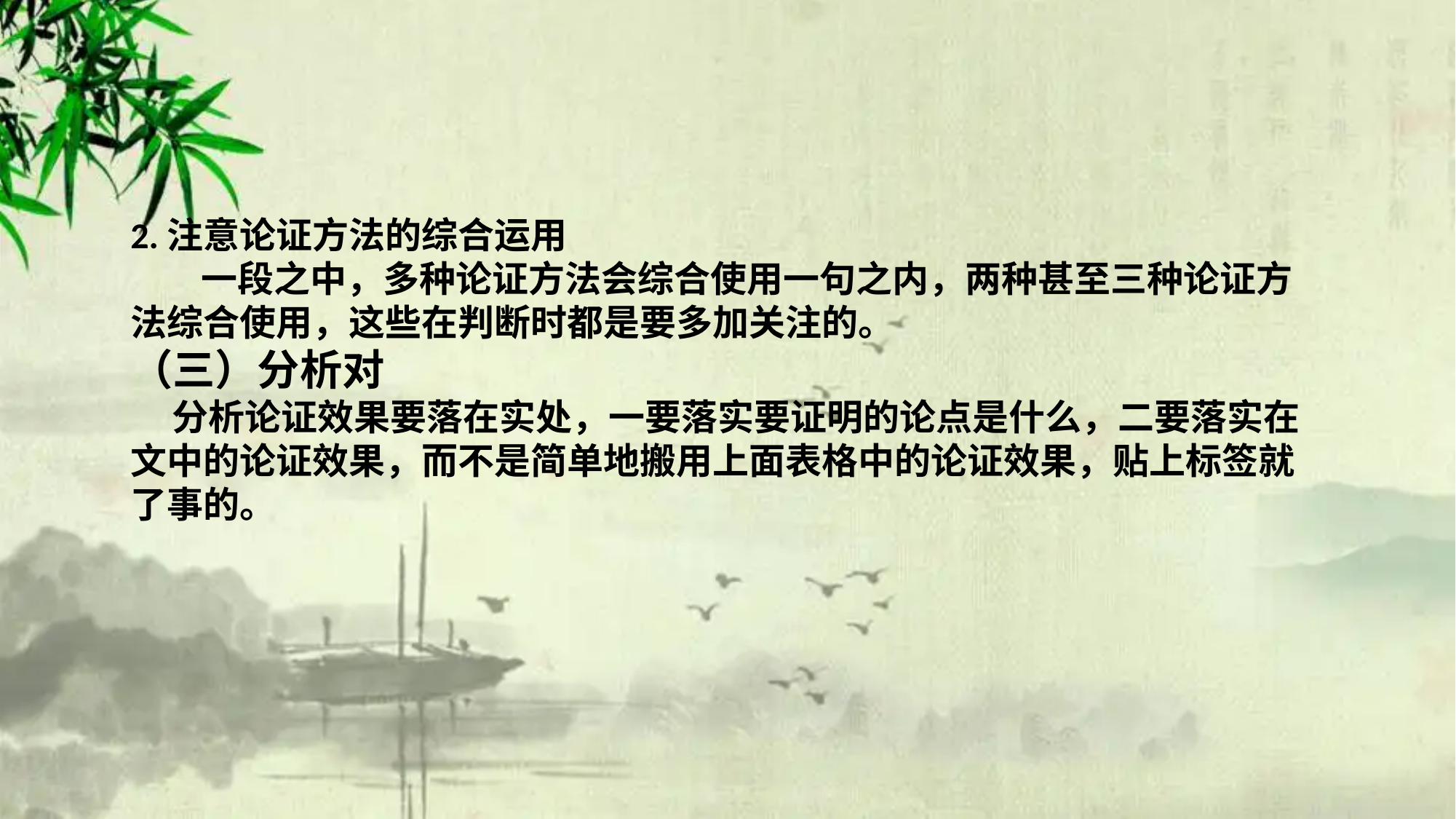

2.注意论证方法的综合运用
        一段之中，多种论证方法会综合使用一句之内，两种甚至三种论证方法综合使用，这些在判断时都是要多加关注的。
（三）分析对
    分析论证效果要落在实处，一要落实要证明的论点是什么，二要落实在文中的论证效果，而不是简单地搬用上面表格中的论证效果，贴上标签就了事的。